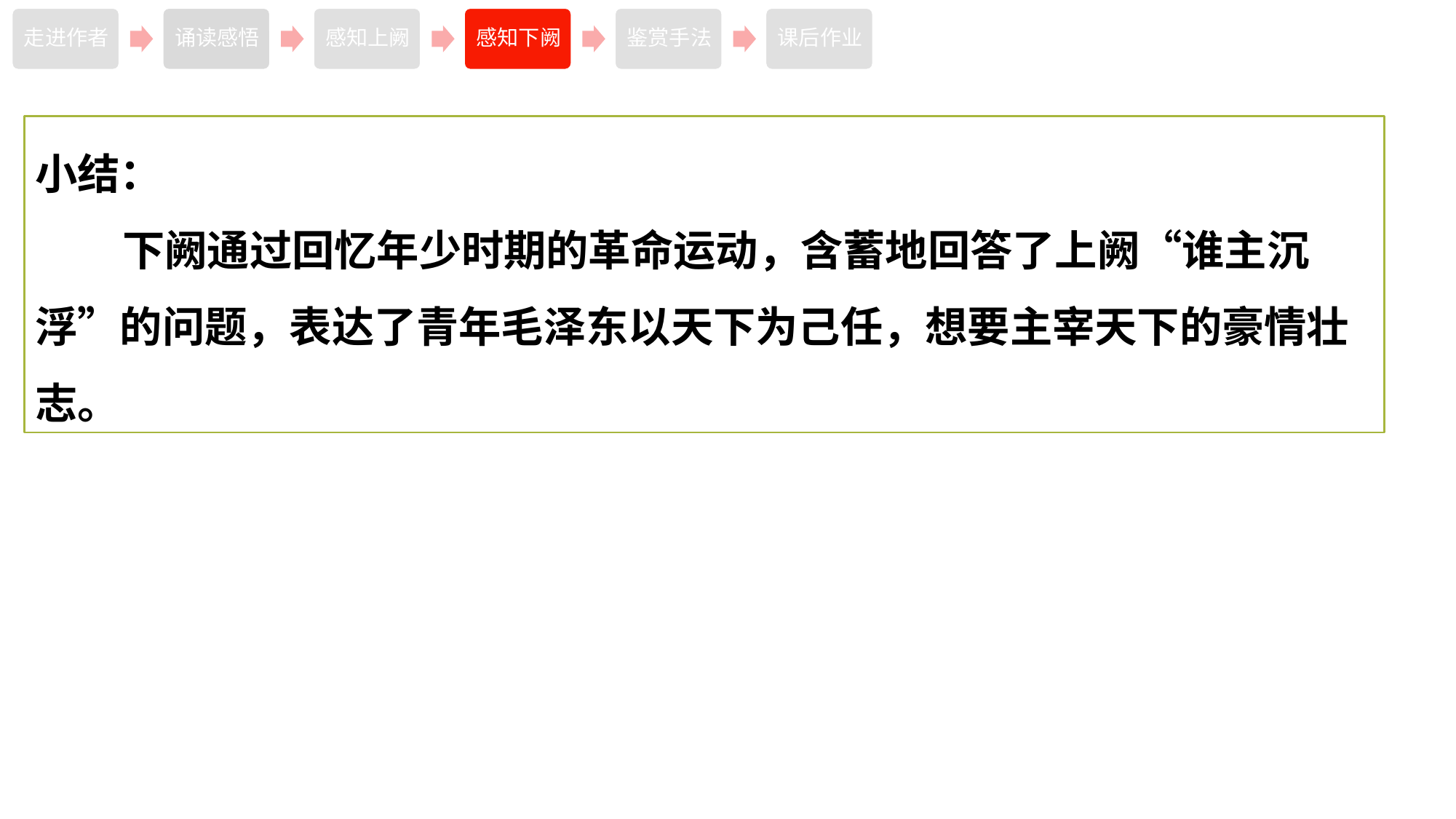

走进作者

诵读感悟

感知上阙

感知下阙

鉴赏手法

课后作业
小结：
        下阙通过回忆年少时期的革命运动，含蓄地回答了上阙“谁主沉浮”的问题，表达了青年毛泽东以天下为己任，想要主宰天下的豪情壮志。